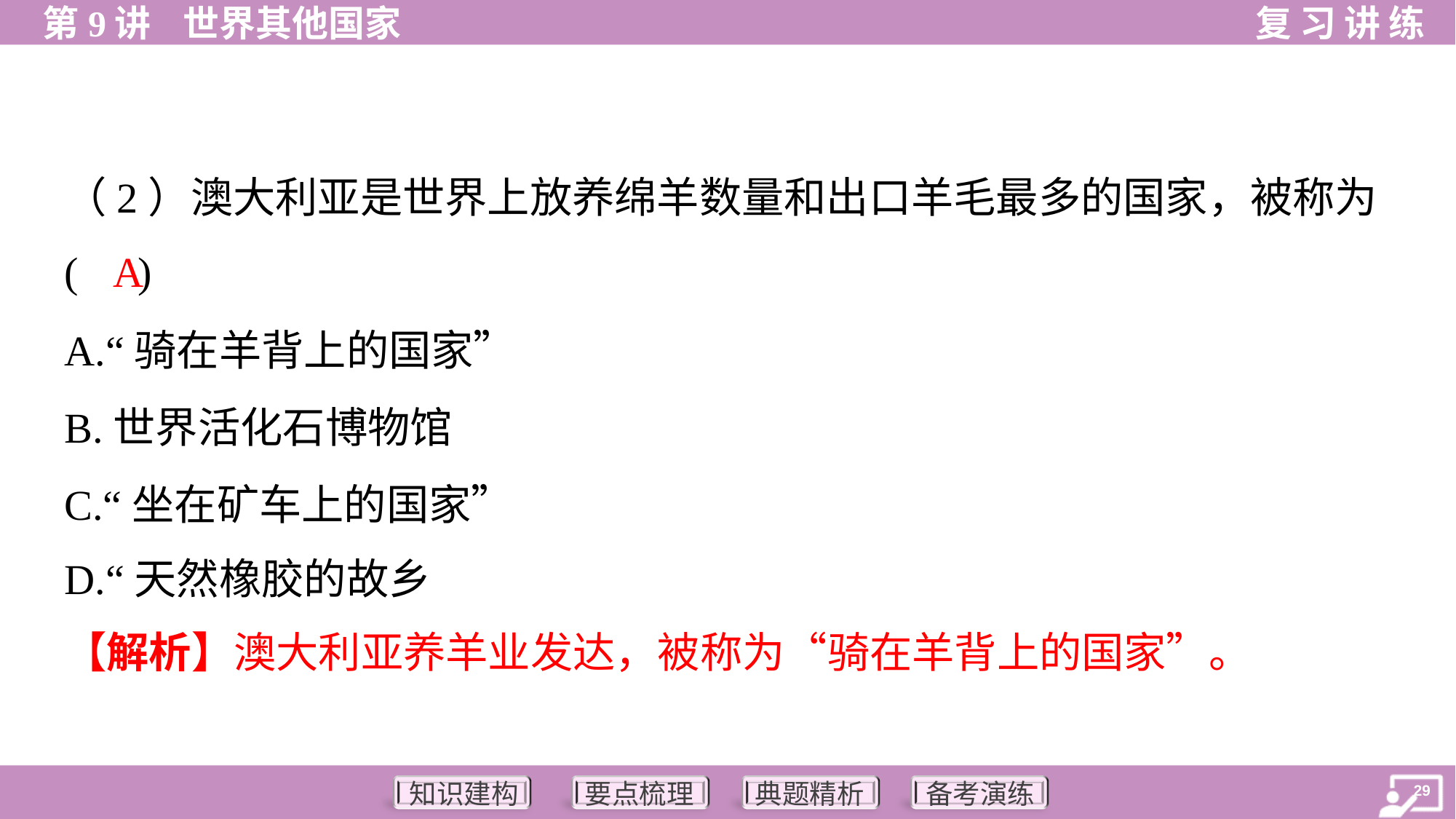

（2）澳大利亚是世界上放养绵羊数量和出口羊毛最多的国家，被称为
(     )
A
A.“骑在羊背上的国家”
B.世界活化石博物馆
C.“坐在矿车上的国家”
D.“天然橡胶的故乡
【解析】澳大利亚养羊业发达，被称为“骑在羊背上的国家”。